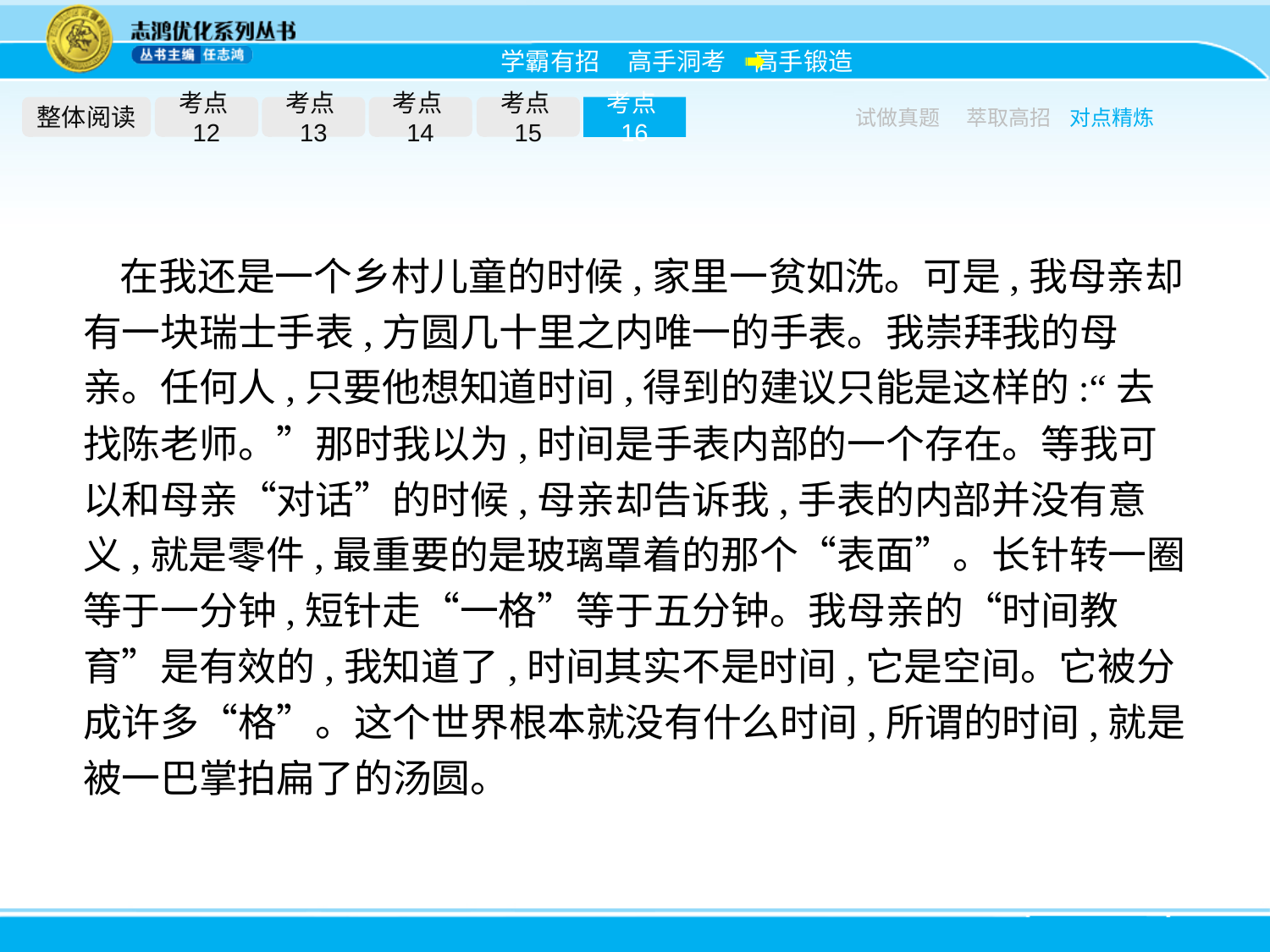

整体阅读
考点12
考点13
考点14
考点15
考点16
试做真题
萃取高招
对点精炼
在我还是一个乡村儿童的时候,家里一贫如洗。可是,我母亲却有一块瑞士手表,方圆几十里之内唯一的手表。我崇拜我的母亲。任何人,只要他想知道时间,得到的建议只能是这样的:“去找陈老师。”那时我以为,时间是手表内部的一个存在。等我可以和母亲“对话”的时候,母亲却告诉我,手表的内部并没有意义,就是零件,最重要的是玻璃罩着的那个“表面”。长针转一圈等于一分钟,短针走“一格”等于五分钟。我母亲的“时间教育”是有效的,我知道了,时间其实不是时间,它是空间。它被分成许多“格”。这个世界根本就没有什么时间,所谓的时间,就是被一巴掌拍扁了的汤圆。